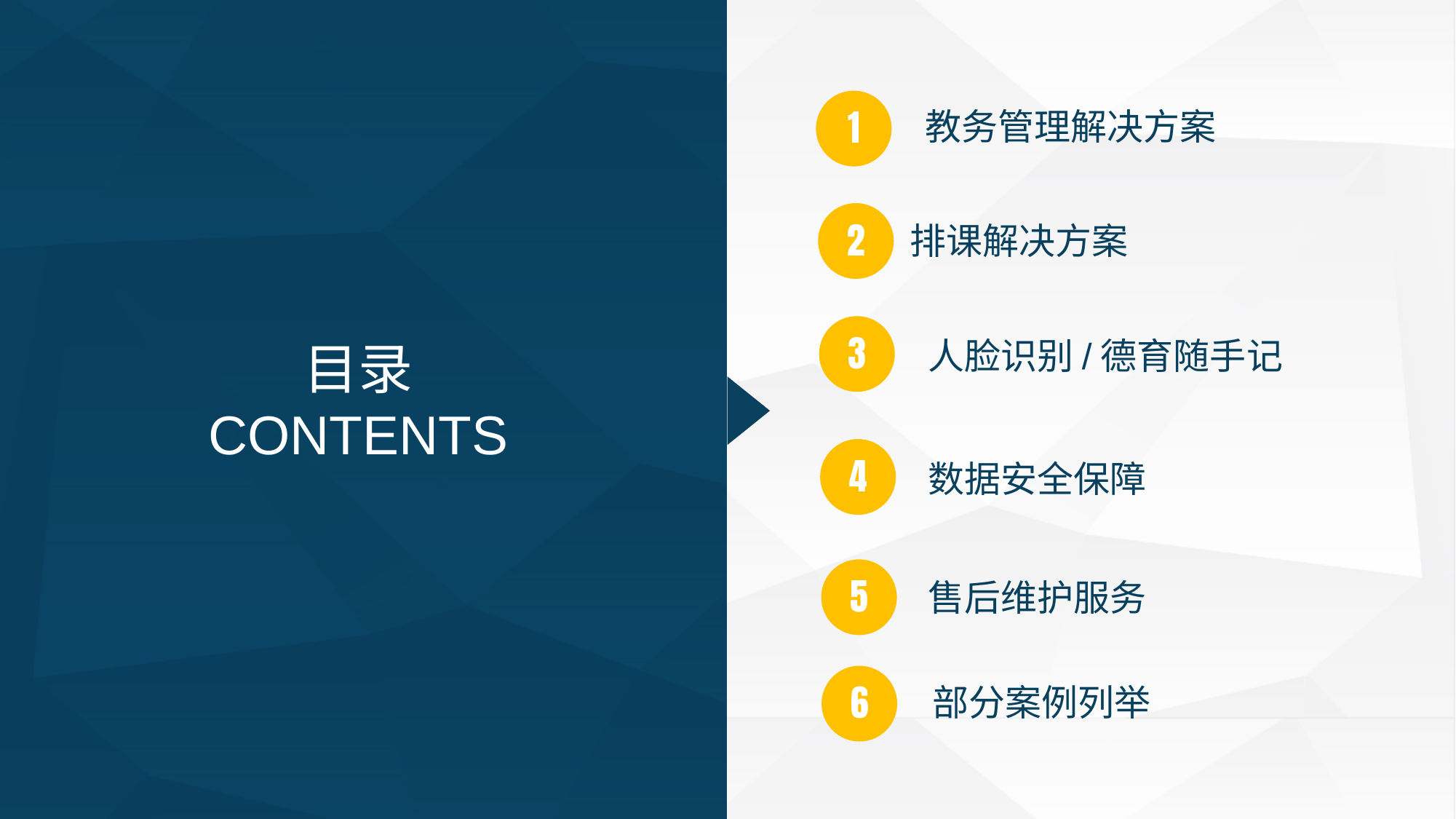

1
排课解决方案
教务管理解决方案
2
3
人脸识别/德育随手记
目录
CONTENTS

4
数据安全保障
5
售后维护服务
6
部分案例列举